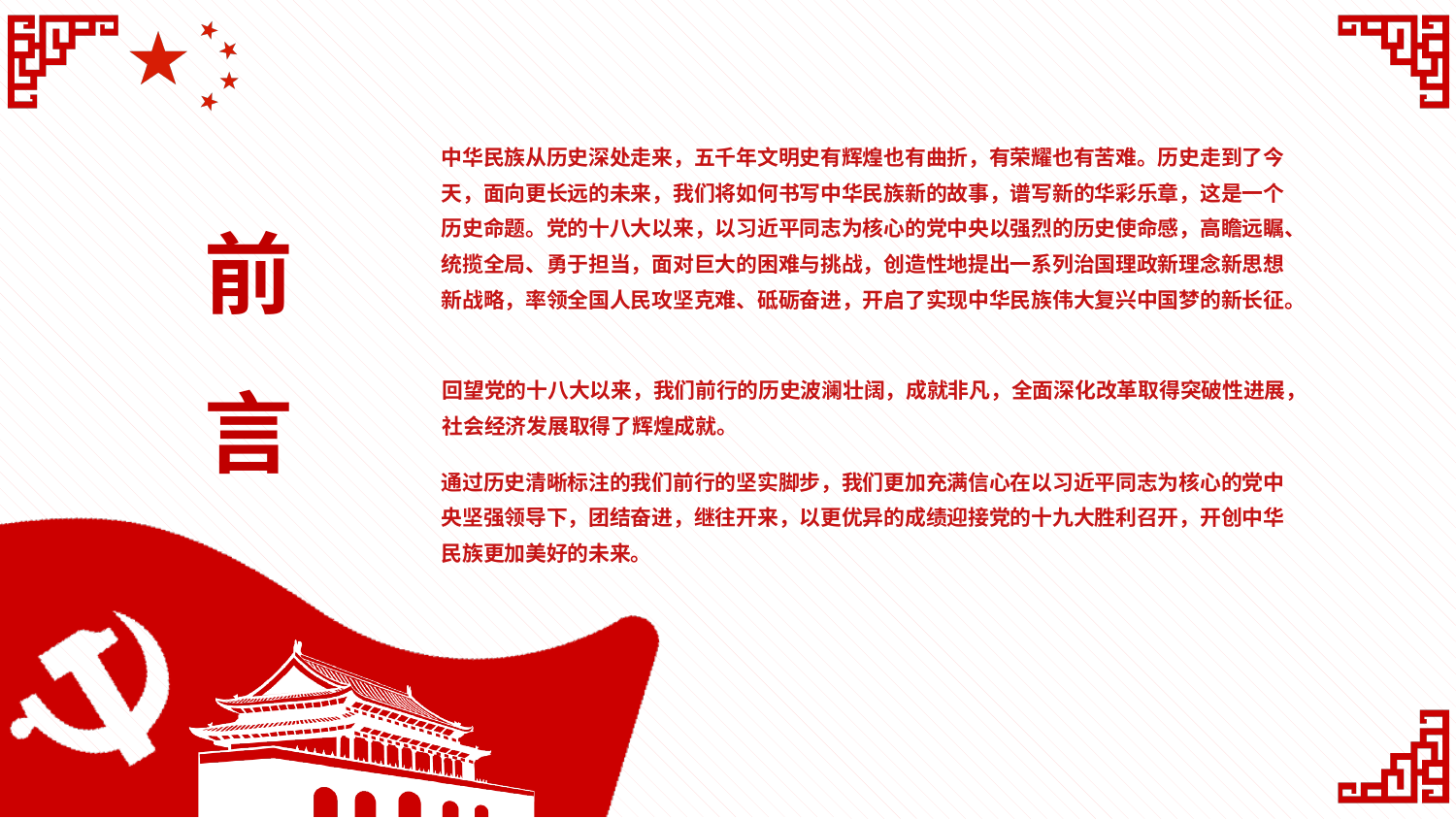

中华民族从历史深处走来，五千年文明史有辉煌也有曲折，有荣耀也有苦难。历史走到了今天，面向更长远的未来，我们将如何书写中华民族新的故事，谱写新的华彩乐章，这是一个历史命题。党的十八大以来，以习近平同志为核心的党中央以强烈的历史使命感，高瞻远瞩、统揽全局、勇于担当，面对巨大的困难与挑战，创造性地提出一系列治国理政新理念新思想新战略，率领全国人民攻坚克难、砥砺奋进，开启了实现中华民族伟大复兴中国梦的新长征。
前
言
回望党的十八大以来，我们前行的历史波澜壮阔，成就非凡，全面深化改革取得突破性进展，社会经济发展取得了辉煌成就。
通过历史清晰标注的我们前行的坚实脚步，我们更加充满信心在以习近平同志为核心的党中央坚强领导下，团结奋进，继往开来，以更优异的成绩迎接党的十九大胜利召开，开创中华民族更加美好的未来。